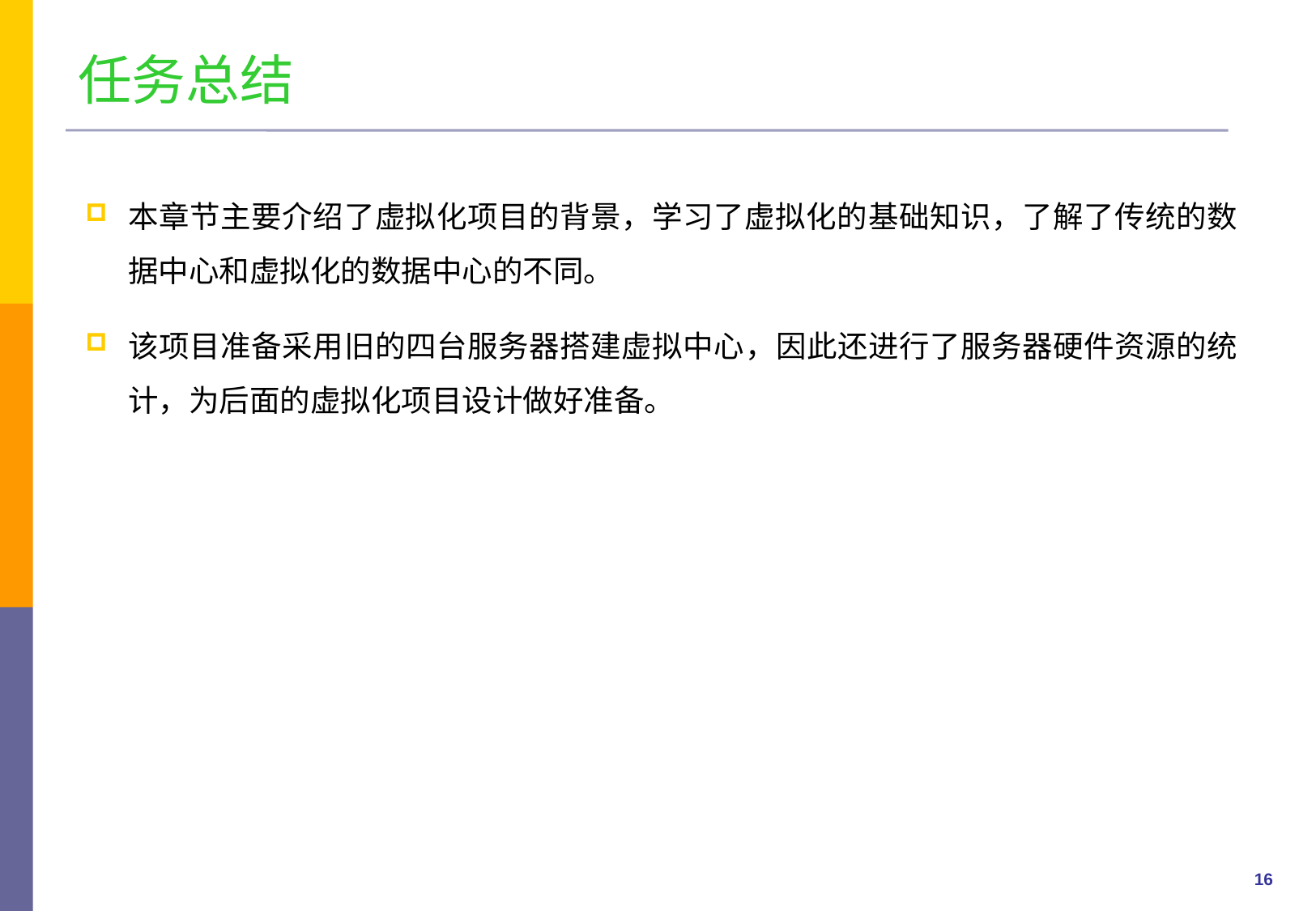

任务总结
本章节主要介绍了虚拟化项目的背景，学习了虚拟化的基础知识，了解了传统的数据中心和虚拟化的数据中心的不同。
该项目准备采用旧的四台服务器搭建虚拟中心，因此还进行了服务器硬件资源的统计，为后面的虚拟化项目设计做好准备。
16